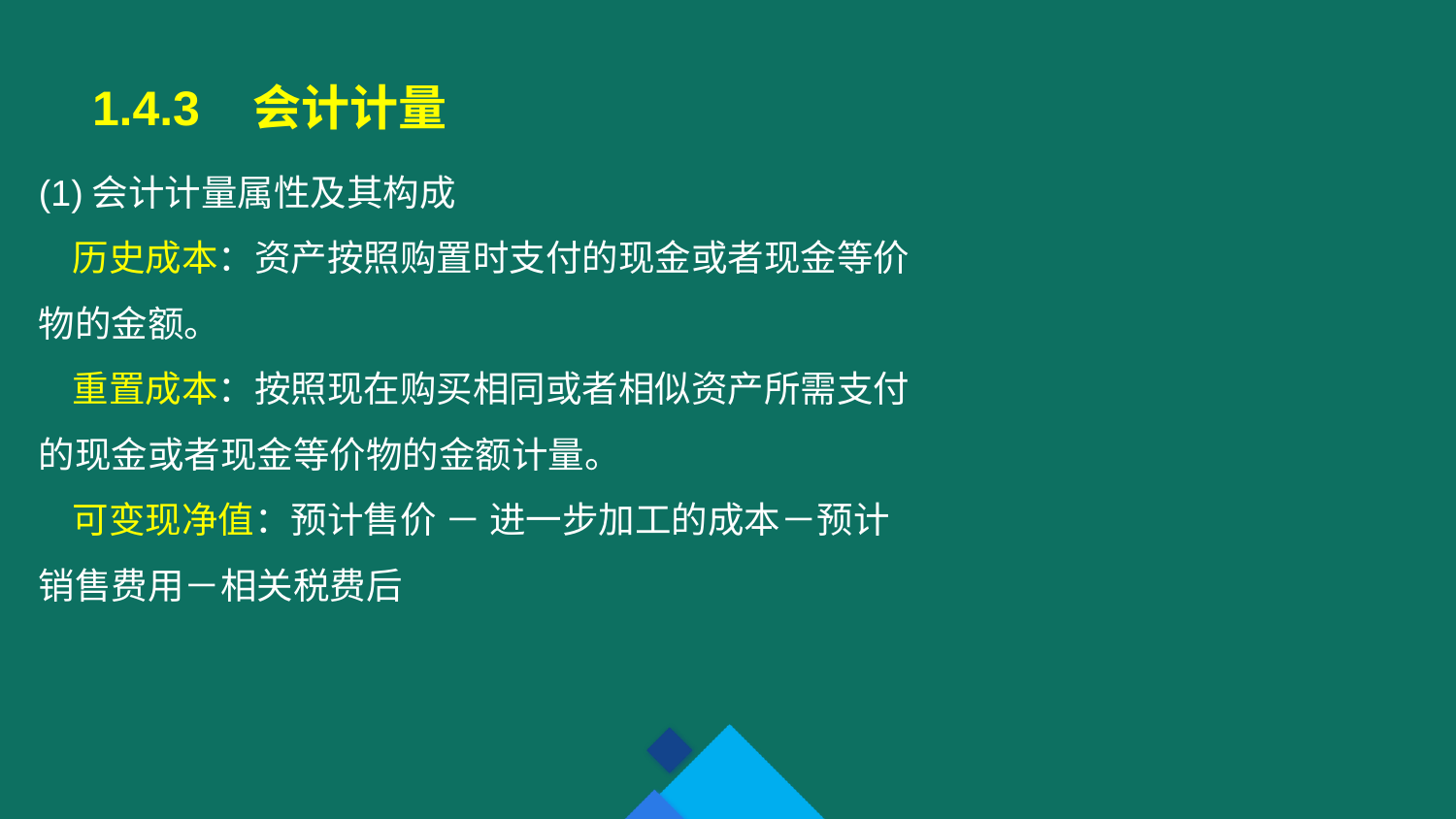

1.4.3   会计计量
(1)会计计量属性及其构成
   历史成本：资产按照购置时支付的现金或者现金等价物的金额。
   重置成本：按照现在购买相同或者相似资产所需支付的现金或者现金等价物的金额计量。
   可变现净值：预计售价 － 进一步加工的成本－预计销售费用－相关税费后